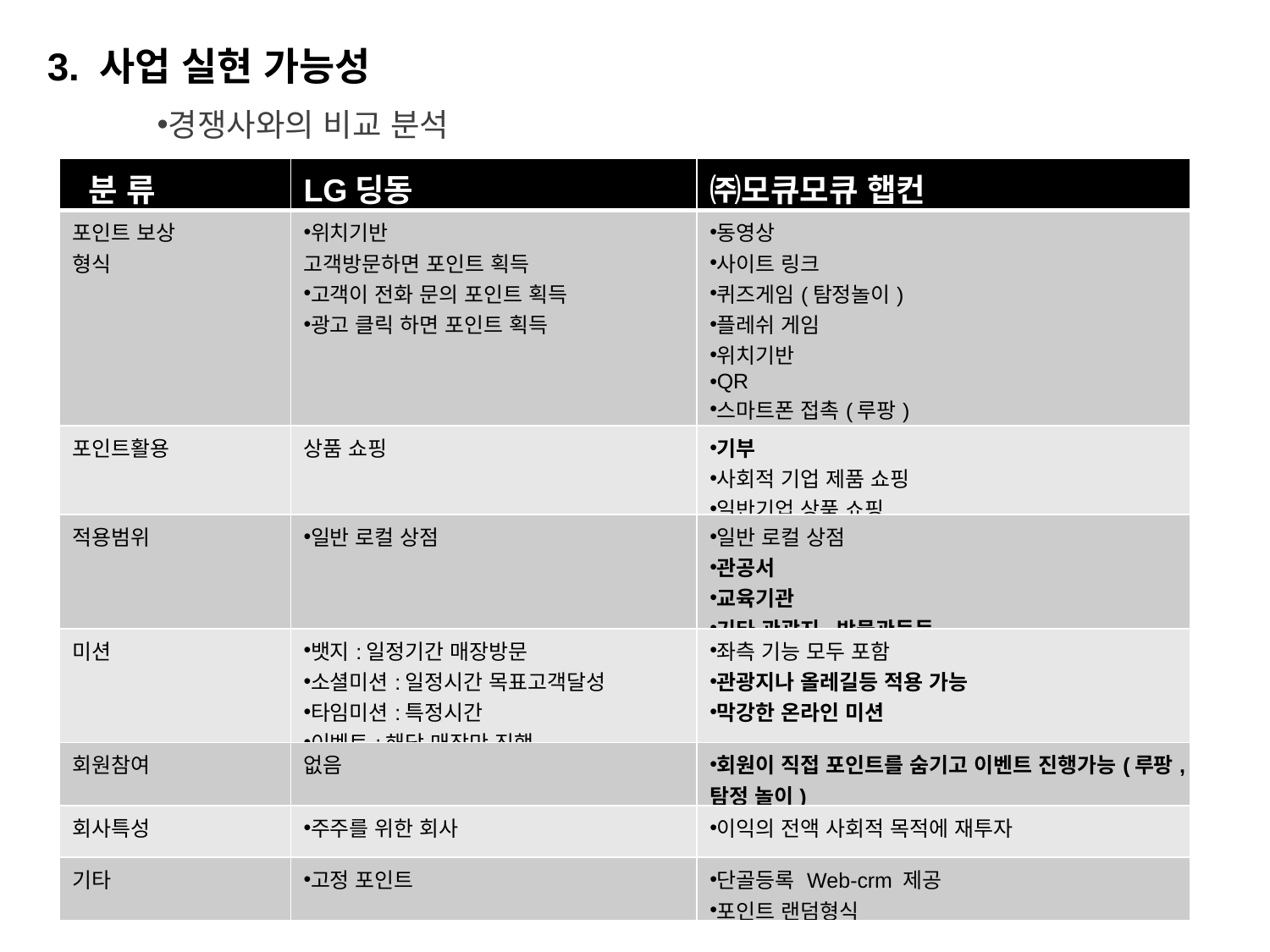

3. 사업 실현 가능성
경쟁사와의 비교 분석
| 분 류 | LG딩동 | ㈜모큐모큐 햅컨 |
| --- | --- | --- |
| 포인트 보상 형식 | 위치기반 고객방문하면 포인트 획득 고객이 전화 문의 포인트 획득 광고 클릭 하면 포인트 획득 | 동영상 사이트 링크 퀴즈게임(탐정놀이) 플레쉬 게임 위치기반 QR 스마트폰 접촉(루팡) 오토매칭 |
| 포인트활용 | 상품 쇼핑 | 기부 사회적 기업 제품 쇼핑 일반기업 상품 쇼핑 |
| 적용범위 | 일반 로컬 상점 | 일반 로컬 상점 관공서 교육기관 기타 관광지,박물관등등 |
| 미션 | 뱃지:일정기간 매장방문 소셜미션:일정시간 목표고객달성 타임미션:특정시간 이벤트:해당 매장만 진행 | 좌측 기능 모두 포함 관광지나 올레길등 적용 가능 막강한 온라인 미션 |
| 회원참여 | 없음 | 회원이 직접 포인트를 숨기고 이벤트 진행가능(루팡,탐정 놀이) |
| 회사특성 | 주주를 위한 회사 | 이익의 전액 사회적 목적에 재투자 |
| 기타 | 고정 포인트 | 단골등록 Web-crm 제공 포인트 랜덤형식 |